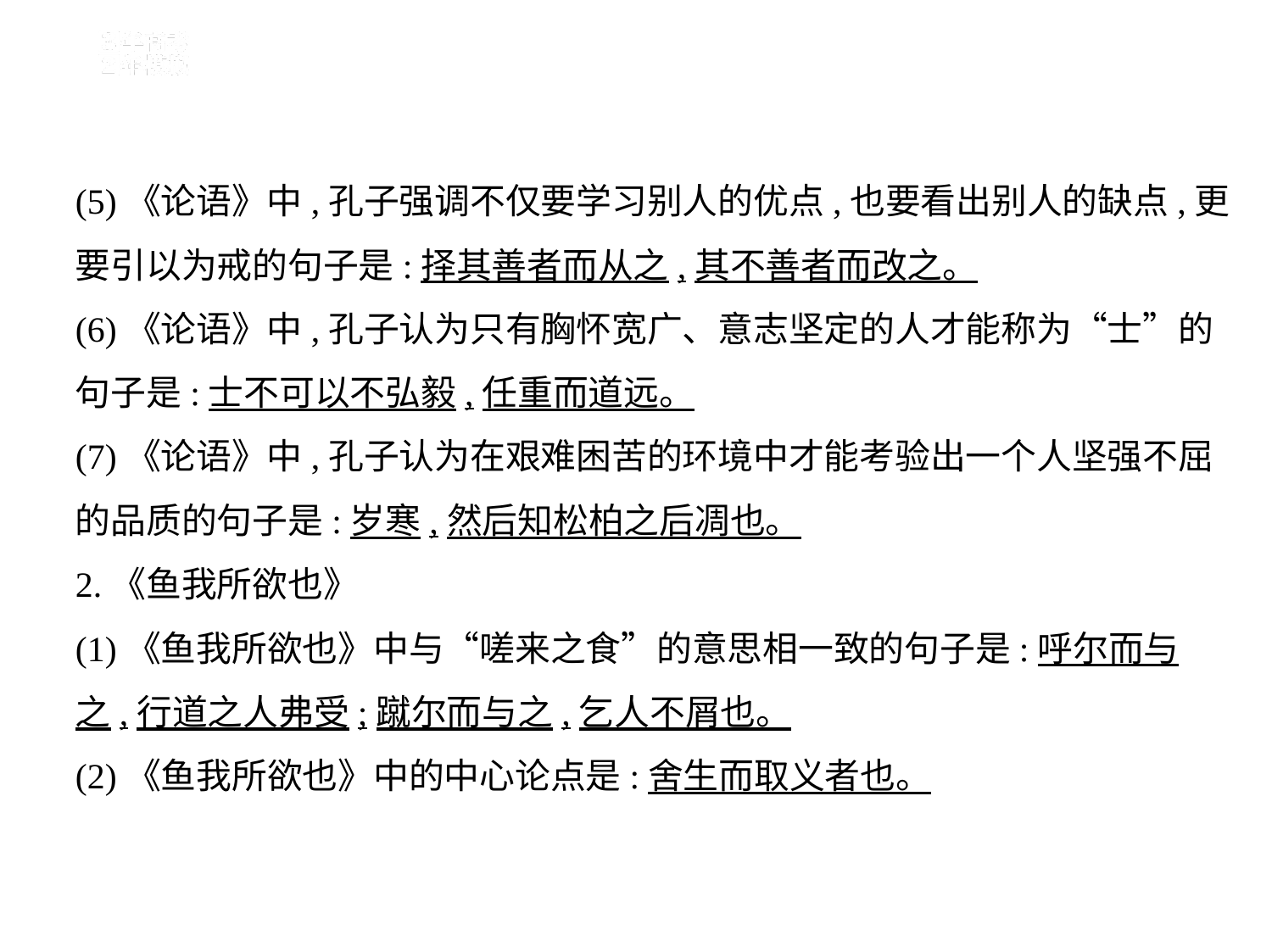

(5)《论语》中,孔子强调不仅要学习别人的优点,也要看出别人的缺点,更
要引以为戒的句子是:择其善者而从之,其不善者而改之。
(6)《论语》中,孔子认为只有胸怀宽广、意志坚定的人才能称为“士”的
句子是:士不可以不弘毅,任重而道远。
(7)《论语》中,孔子认为在艰难困苦的环境中才能考验出一个人坚强不屈
的品质的句子是:岁寒,然后知松柏之后凋也。
2.《鱼我所欲也》
(1)《鱼我所欲也》中与“嗟来之食”的意思相一致的句子是:呼尔而与
之,行道之人弗受;蹴尔而与之,乞人不屑也。
(2)《鱼我所欲也》中的中心论点是:舍生而取义者也。